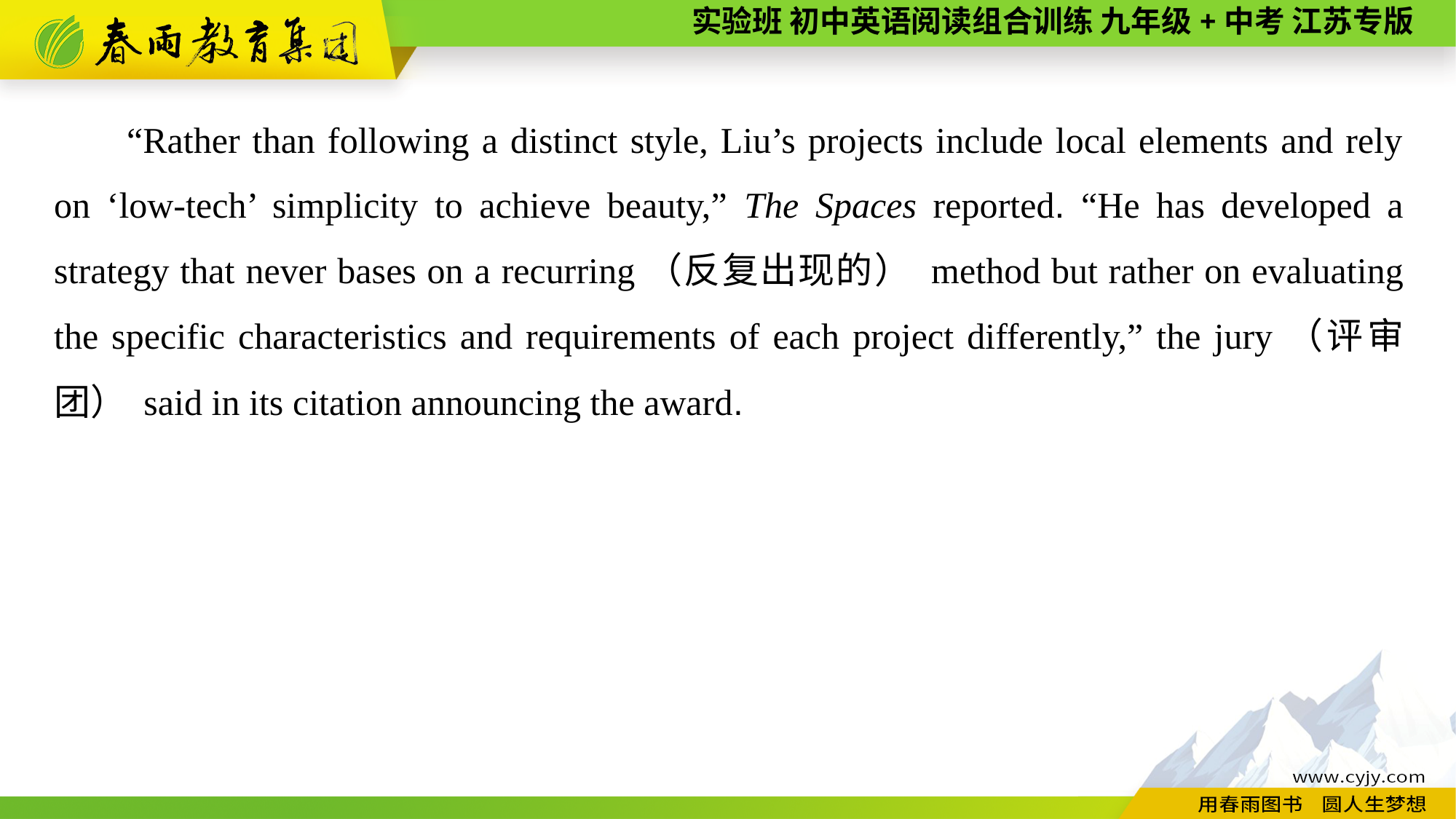

“Rather than following a distinct style, Liu’s projects include local elements and rely on ‘low-tech’ simplicity to achieve beauty,” The Spaces reported. “He has developed a strategy that never bases on a recurring（反复出现的） method but rather on evaluating the specific characteristics and requirements of each project differently,” the jury（评审团） said in its citation announcing the award.